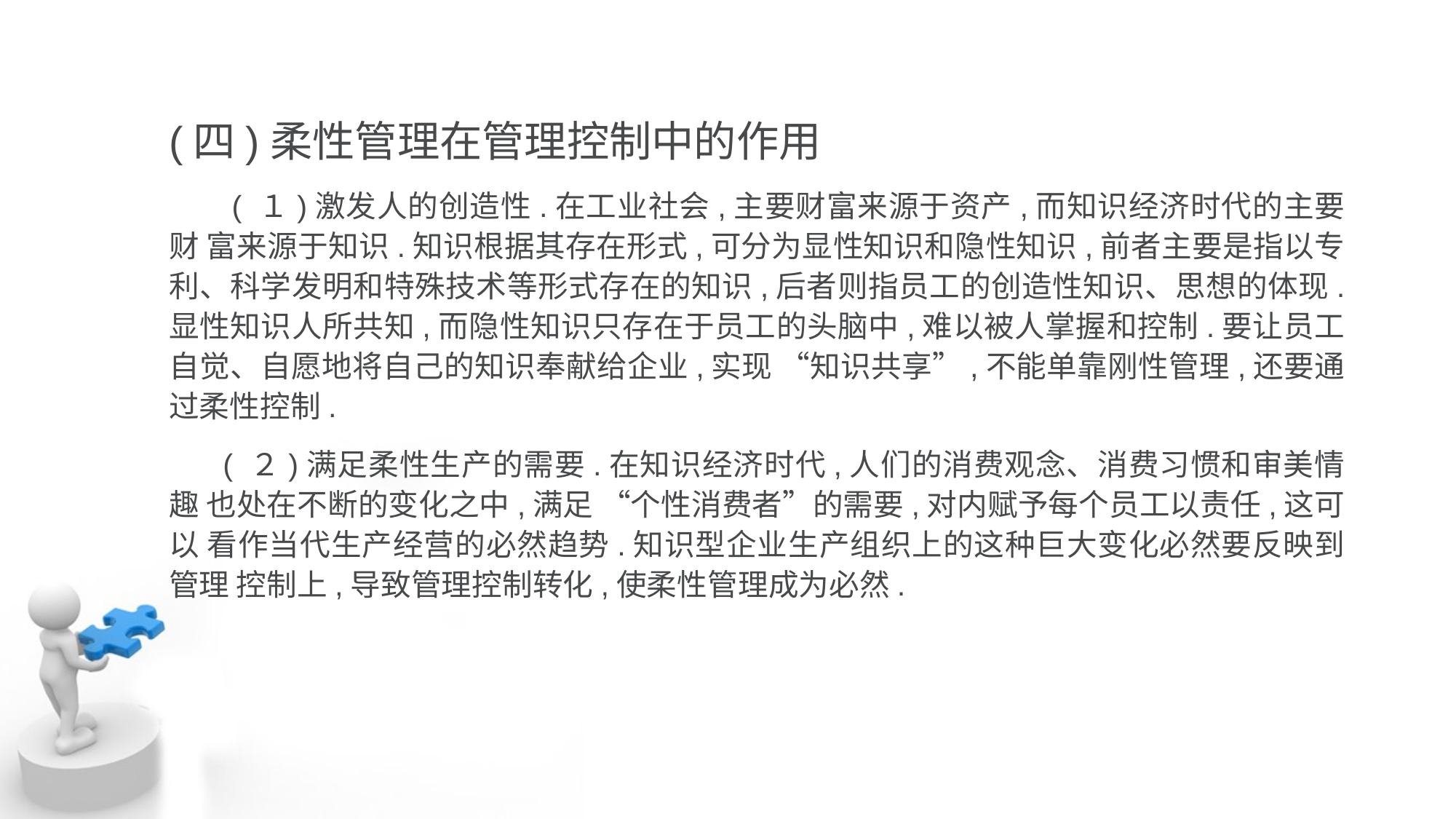

(四)柔性管理在管理控制中的作用
       ( １)激发人的创造性.在工业社会,主要财富来源于资产,而知识经济时代的主要财 富来源于知识.知识根据其存在形式,可分为显性知识和隐性知识,前者主要是指以专 利、科学发明和特殊技术等形式存在的知识,后者则指员工的创造性知识、思想的体现. 显性知识人所共知,而隐性知识只存在于员工的头脑中,难以被人掌握和控制.要让员工 自觉、自愿地将自己的知识奉献给企业,实现 “知识共享”,不能单靠刚性管理,还要通 过柔性控制.
      ( ２)满足柔性生产的需要.在知识经济时代,人们的消费观念、消费习惯和审美情趣 也处在不断的变化之中,满足 “个性消费者”的需要,对内赋予每个员工以责任,这可以 看作当代生产经营的必然趋势.知识型企业生产组织上的这种巨大变化必然要反映到管理 控制上,导致管理控制转化,使柔性管理成为必然.